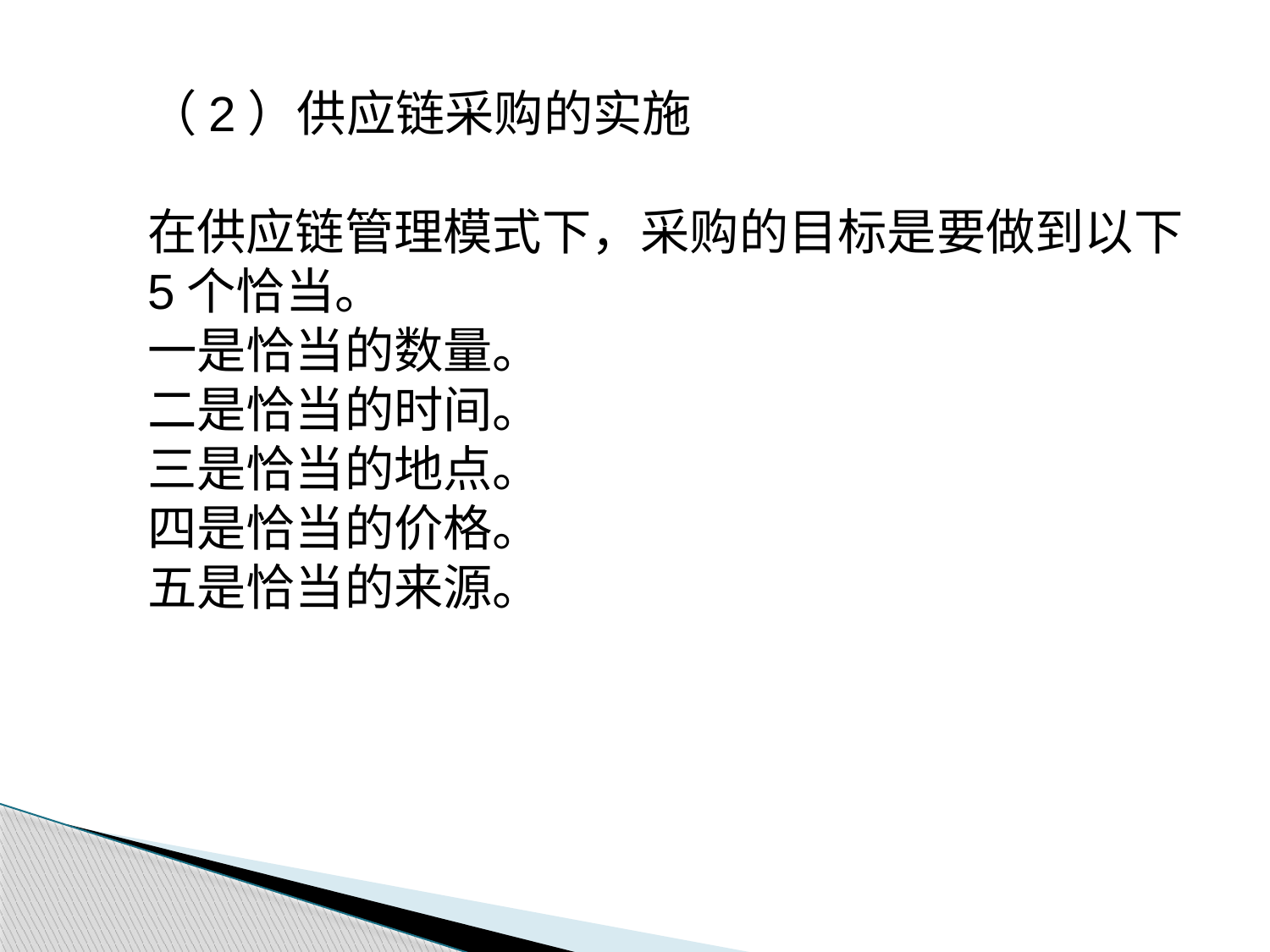

（2）供应链采购的实施

在供应链管理模式下，采购的目标是要做到以下5个恰当。
一是恰当的数量。
二是恰当的时间。
三是恰当的地点。
四是恰当的价格。
五是恰当的来源。